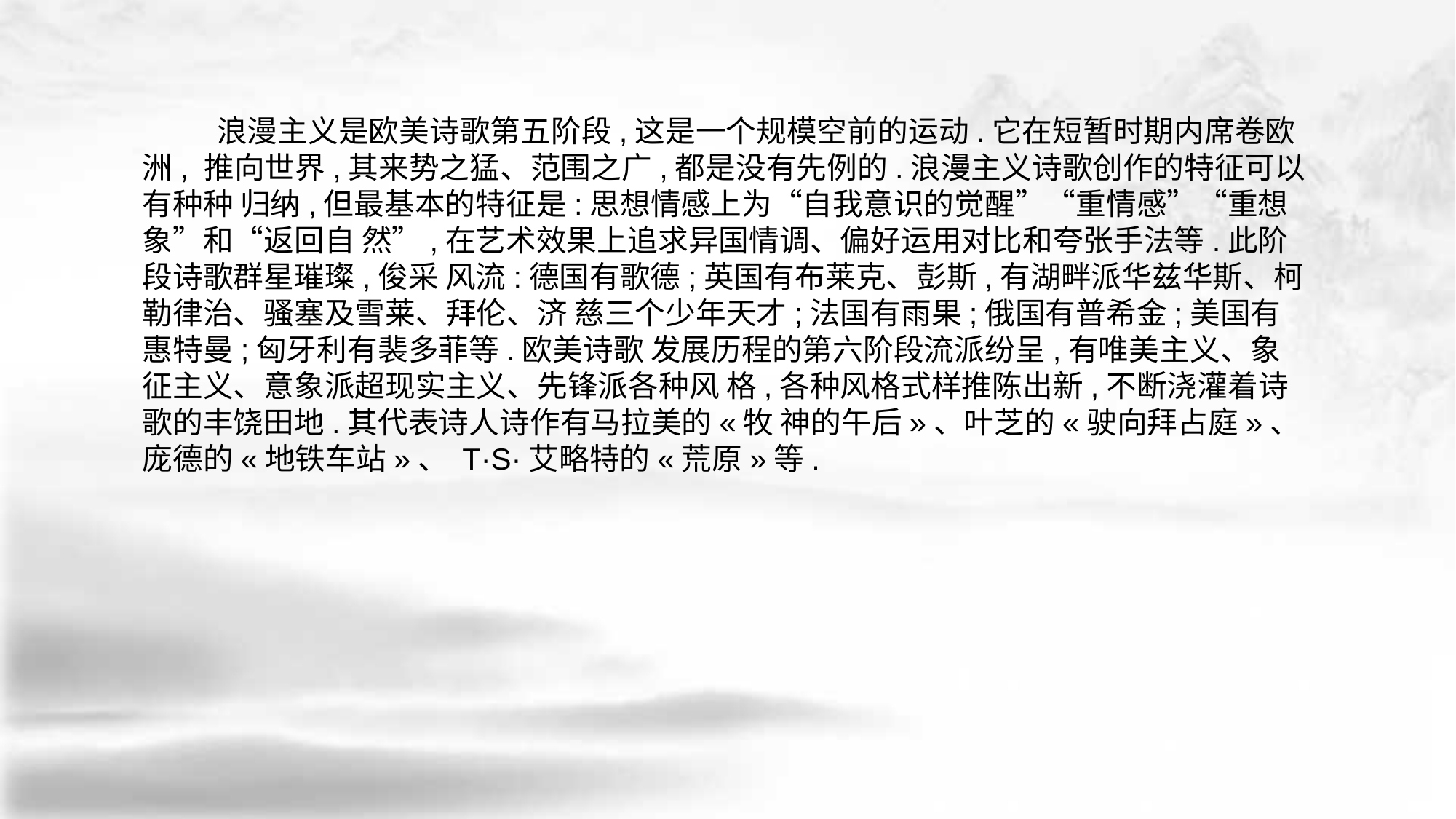

浪漫主义是欧美诗歌第五阶段,这是一个规模空前的运动.它在短暂时期内席卷欧洲, 推向世界,其来势之猛、范围之广,都是没有先例的.浪漫主义诗歌创作的特征可以有种种 归纳,但最基本的特征是:思想情感上为“自我意识的觉醒”“重情感”“重想象”和“返回自 然”,在艺术效果上追求异国情调、偏好运用对比和夸张手法等.此阶段诗歌群星璀璨,俊采 风流:德国有歌德;英国有布莱克、彭斯,有湖畔派华兹华斯、柯勒律治、骚塞及雪莱、拜伦、济 慈三个少年天才;法国有雨果;俄国有普希金;美国有惠特曼;匈牙利有裴多菲等.欧美诗歌 发展历程的第六阶段流派纷呈,有唯美主义、象征主义、意象派超现实主义、先锋派各种风 格,各种风格式样推陈出新,不断浇灌着诗歌的丰饶田地.其代表诗人诗作有马拉美的«牧 神的午后»、叶芝的«驶向拜占庭»、庞德的«地铁车站»、 T·S·艾略特的«荒原»等.